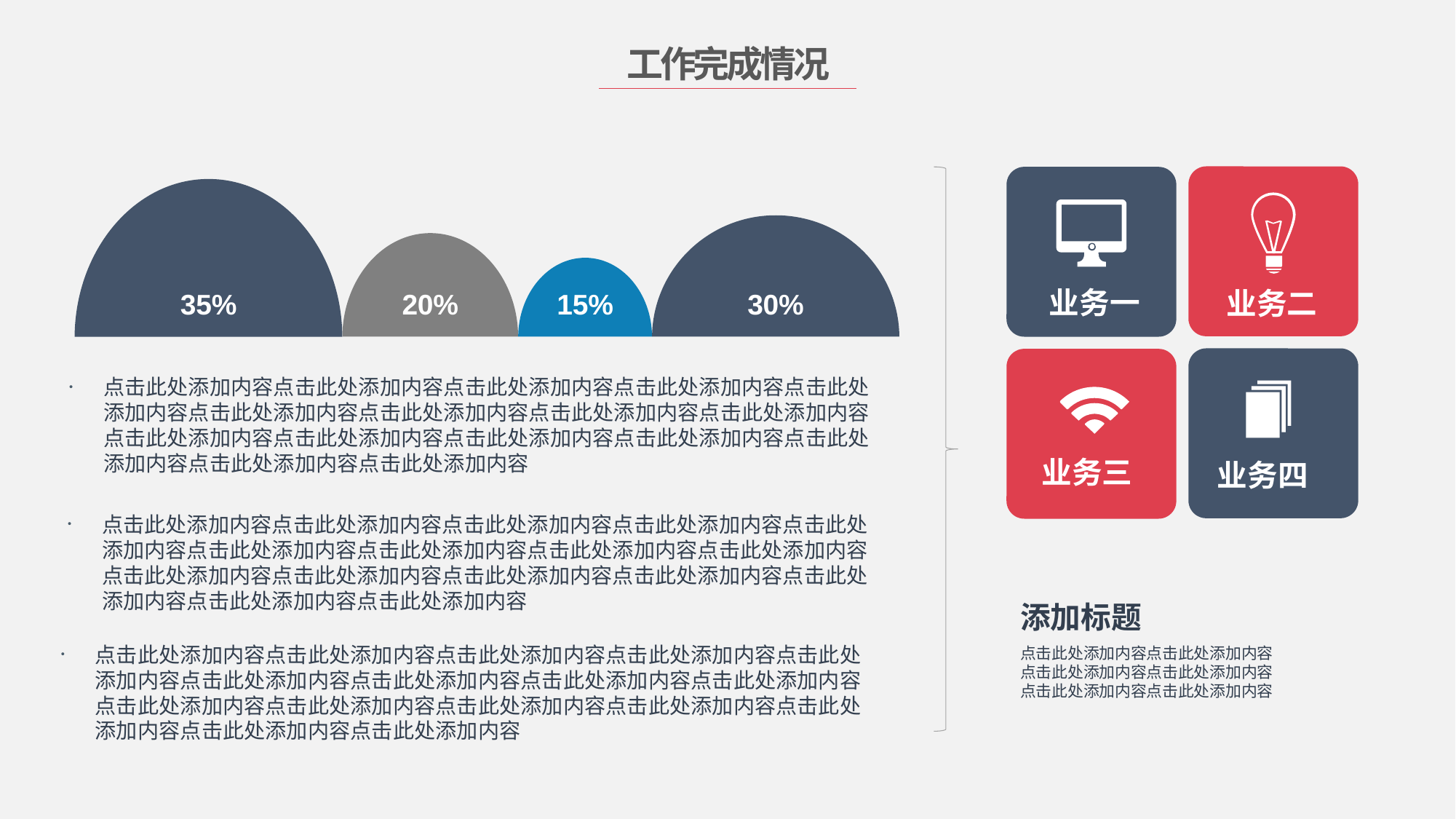

工作完成情况

35%
20%
15%
30%
业务一
业务二

点击此处添加内容点击此处添加内容点击此处添加内容点击此处添加内容点击此处添加内容点击此处添加内容点击此处添加内容点击此处添加内容点击此处添加内容点击此处添加内容点击此处添加内容点击此处添加内容点击此处添加内容点击此处添加内容点击此处添加内容点击此处添加内容

业务三
业务四
点击此处添加内容点击此处添加内容点击此处添加内容点击此处添加内容点击此处添加内容点击此处添加内容点击此处添加内容点击此处添加内容点击此处添加内容点击此处添加内容点击此处添加内容点击此处添加内容点击此处添加内容点击此处添加内容点击此处添加内容点击此处添加内容

添加标题
点击此处添加内容点击此处添加内容点击此处添加内容点击此处添加内容点击此处添加内容点击此处添加内容点击此处添加内容点击此处添加内容点击此处添加内容点击此处添加内容点击此处添加内容点击此处添加内容点击此处添加内容点击此处添加内容点击此处添加内容点击此处添加内容

点击此处添加内容点击此处添加内容点击此处添加内容点击此处添加内容点击此处添加内容点击此处添加内容